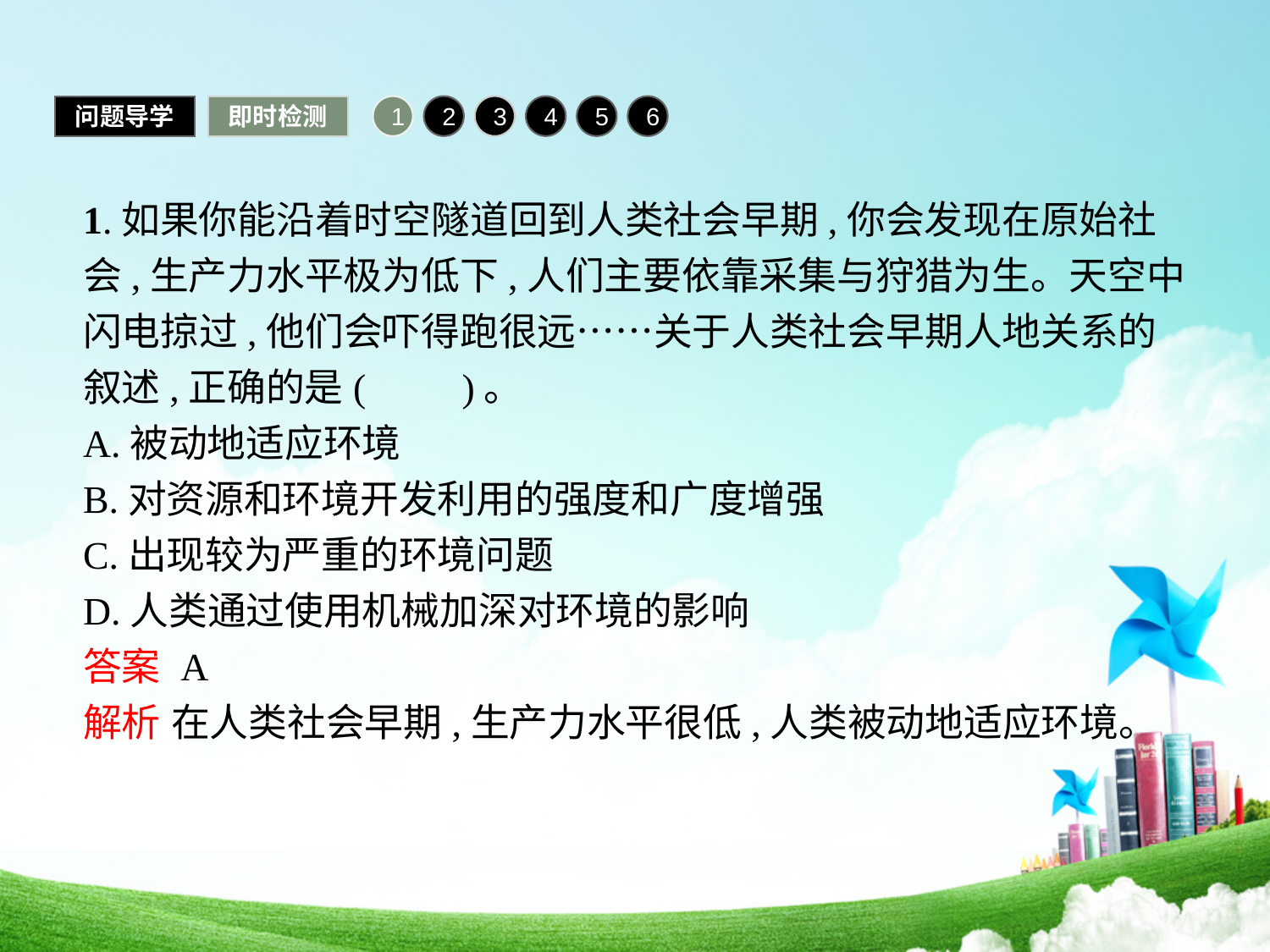

问题导学
即时检测
1
2
3
4
5
6
1.如果你能沿着时空隧道回到人类社会早期,你会发现在原始社会,生产力水平极为低下,人们主要依靠采集与狩猎为生。天空中闪电掠过,他们会吓得跑很远……关于人类社会早期人地关系的叙述,正确的是(　　)。
A.被动地适应环境
B.对资源和环境开发利用的强度和广度增强
C.出现较为严重的环境问题
D.人类通过使用机械加深对环境的影响
答案 A
解析 在人类社会早期,生产力水平很低,人类被动地适应环境。